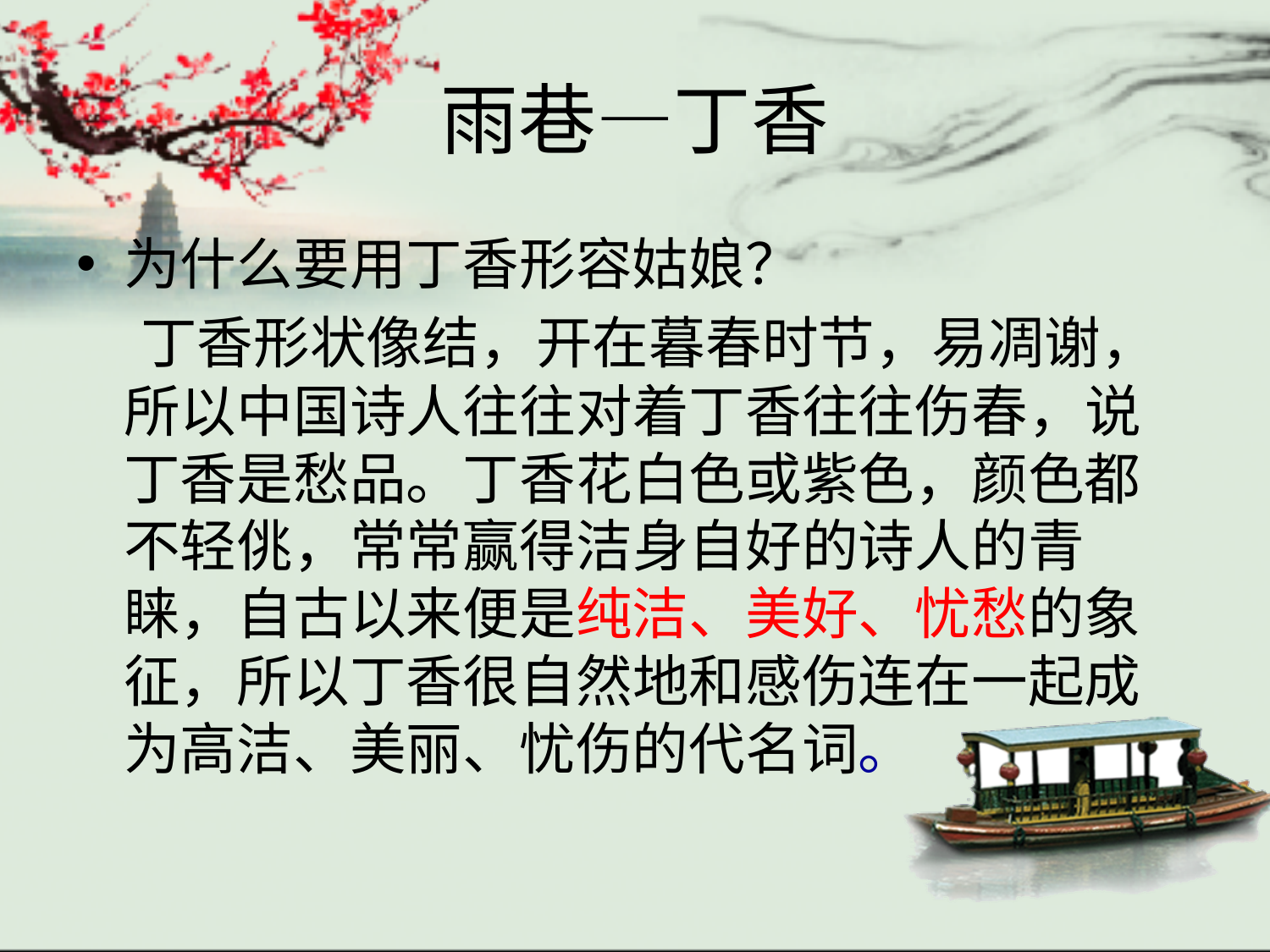

# 雨巷—丁香
为什么要用丁香形容姑娘？
    丁香形状像结，开在暮春时节，易凋谢，所以中国诗人往往对着丁香往往伤春，说丁香是愁品。丁香花白色或紫色，颜色都不轻佻，常常赢得洁身自好的诗人的青睐，自古以来便是纯洁、美好、忧愁的象征，所以丁香很自然地和感伤连在一起成为高洁、美丽、忧伤的代名词。